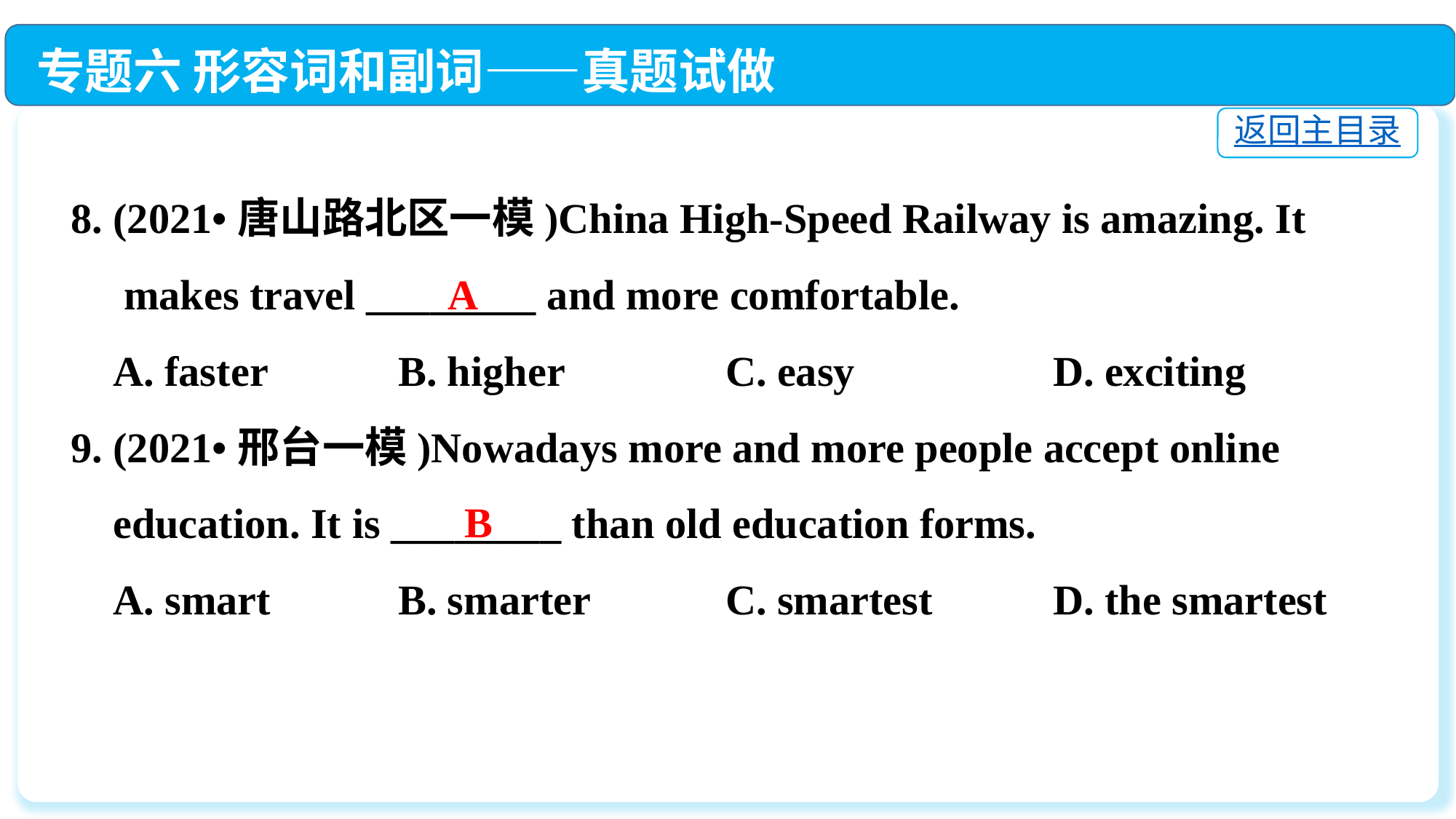

专题六 形容词和副词——真题试做

返回主目录
8. (2021•唐山路北区一模)China High-Speed Railway is amazing. It
     makes travel ________ and more comfortable.
    A. faster		B. higher		C. easy		D. exciting
9. (2021•邢台一模)Nowadays more and more people accept online
    education. It is ________ than old education forms.
    A. smart		B. smarter		C. smartest		D. the smartest

A
B